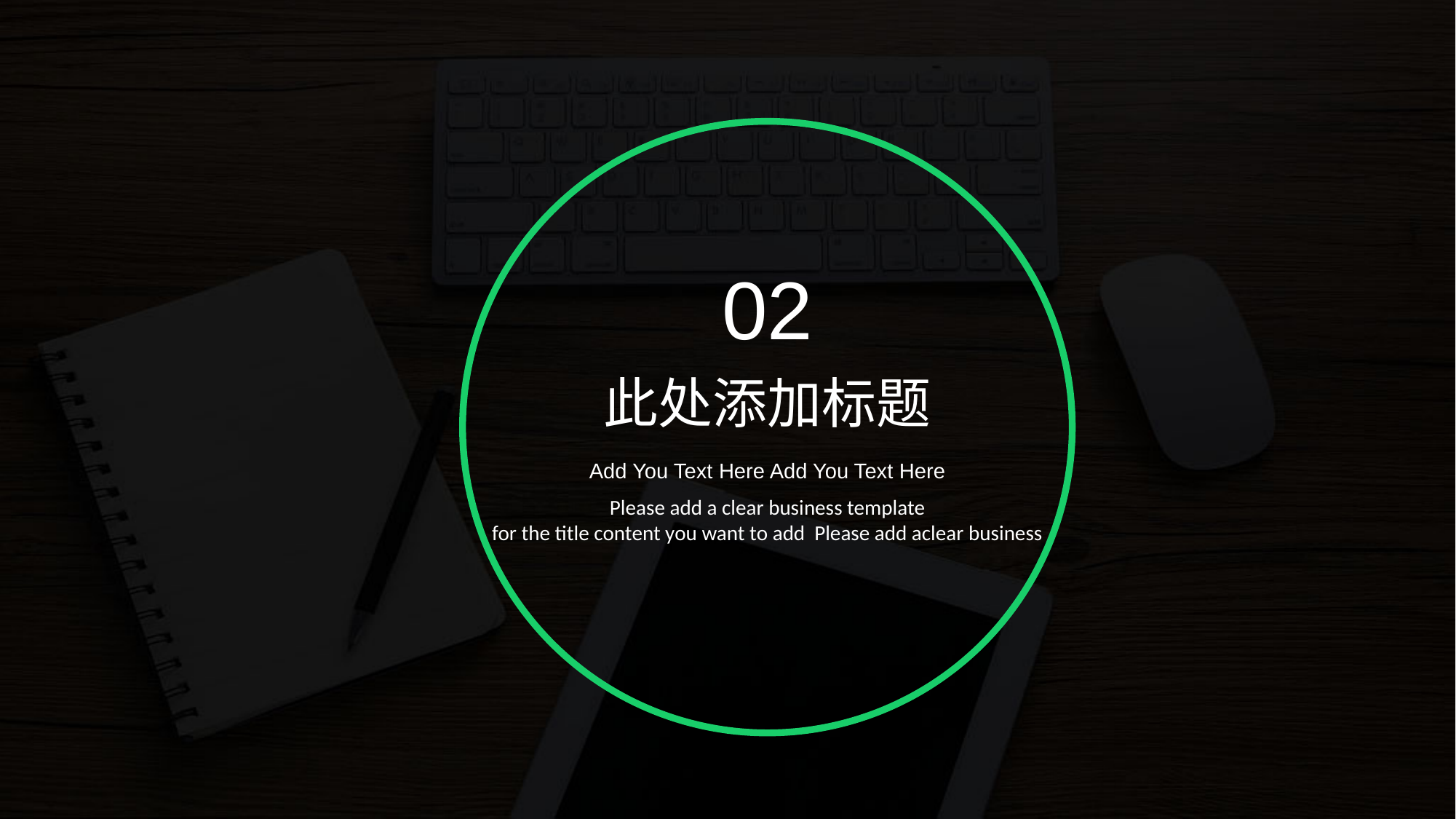

02
此处添加标题
Add You Text Here Add You Text Here
Please add a clear business template
 for the title content you want to add  Please add aclear business